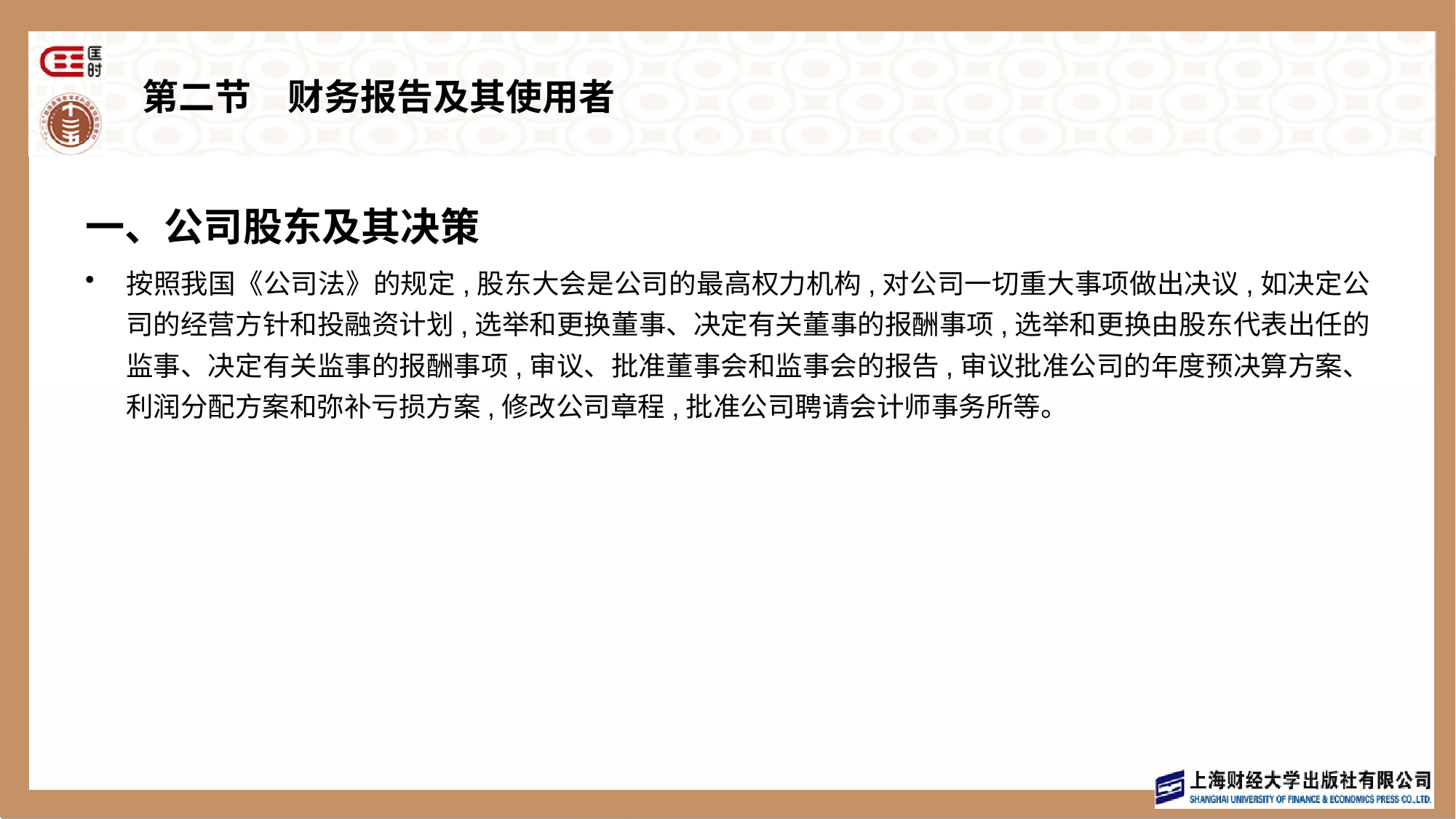

# 第二节　财务报告及其使用者
一、公司股东及其决策
按照我国《公司法》的规定,股东大会是公司的最高权力机构,对公司一切重大事项做出决议,如决定公司的经营方针和投融资计划,选举和更换董事、决定有关董事的报酬事项,选举和更换由股东代表出任的监事、决定有关监事的报酬事项,审议、批准董事会和监事会的报告,审议批准公司的年度预决算方案、利润分配方案和弥补亏损方案,修改公司章程,批准公司聘请会计师事务所等。